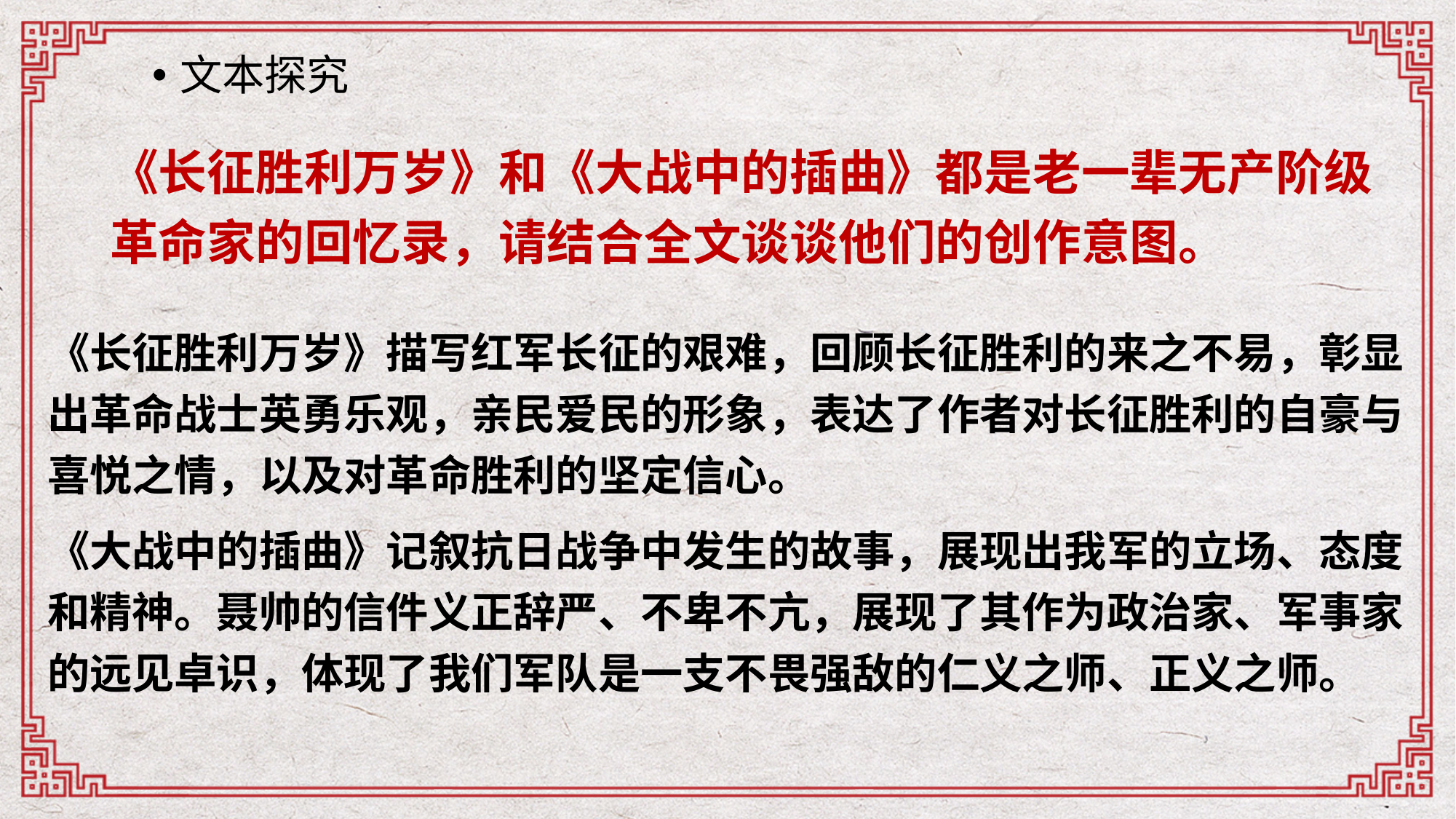

文本探究
《长征胜利万岁》和《大战中的插曲》都是老一辈无产阶级革命家的回忆录，请结合全文谈谈他们的创作意图。
《长征胜利万岁》描写红军长征的艰难，回顾长征胜利的来之不易，彰显出革命战士英勇乐观，亲民爱民的形象，表达了作者对长征胜利的自豪与喜悦之情，以及对革命胜利的坚定信心。
《大战中的插曲》记叙抗日战争中发生的故事，展现出我军的立场、态度和精神。聂帅的信件义正辞严、不卑不亢，展现了其作为政治家、军事家的远见卓识，体现了我们军队是一支不畏强敌的仁义之师、正义之师。